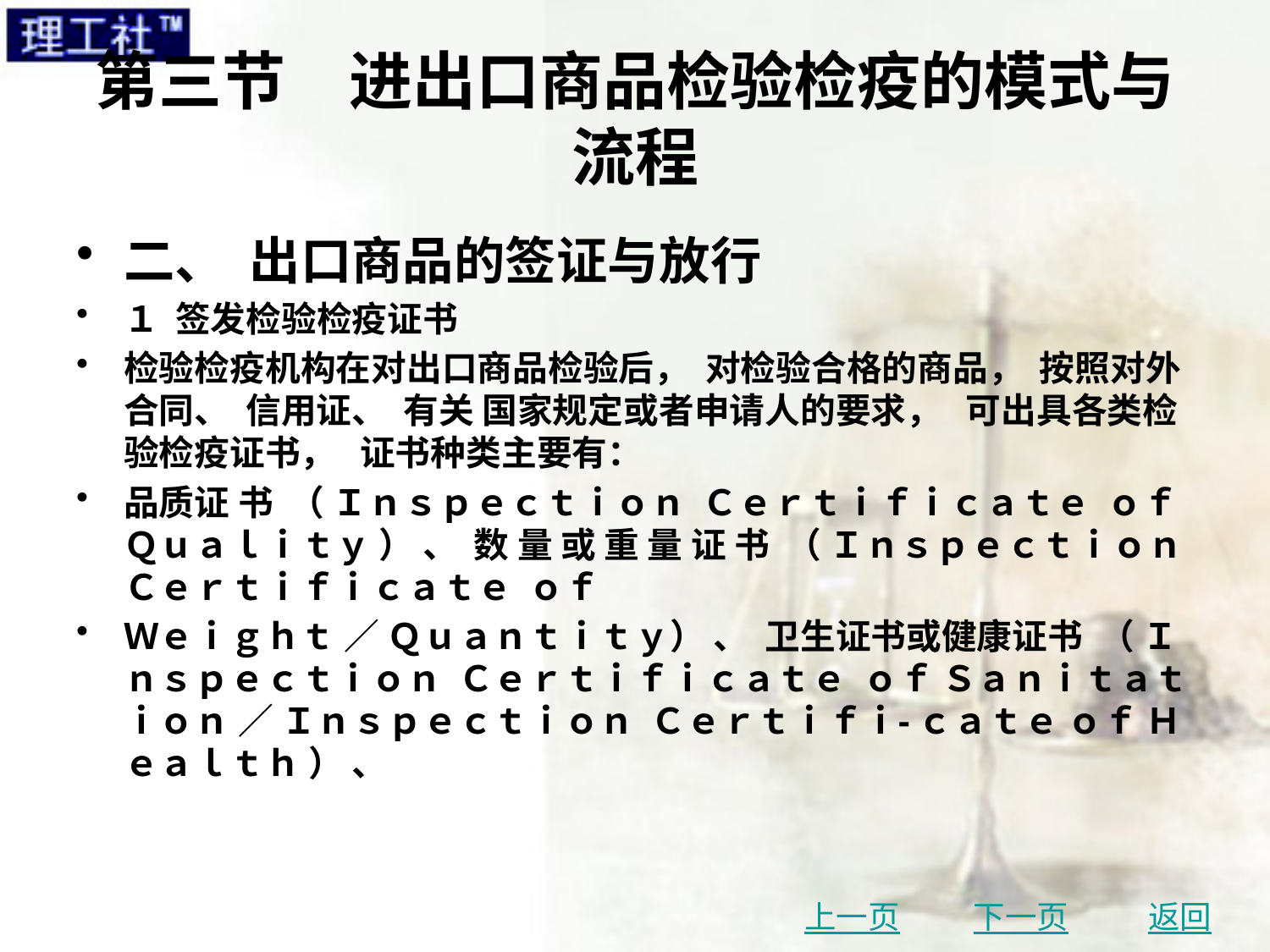

# 第三节　进出口商品检验检疫的模式与流程
二、  出口商品的签证与放行
１  签发检验检疫证书
检验检疫机构在对出口商品检验后，  对检验合格的商品，  按照对外合同、  信用证、  有关 国家规定或者申请人的要求，   可出具各类检验检疫证书，   证书种类主要有：
品质证 书  （ Ｉｎｓｐｅｃｔｉｏｎ  Ｃｅｒｔｉｆｉｃａｔｅ  ｏｆ  Ｑｕａｌｉｔｙ ） 、  数 量 或 重 量 证 书  （ Ｉｎｓｐｅｃｔｉｏｎ  Ｃｅｒｔｉｆｉｃａｔｅ  ｏｆ
Ｗｅｉｇｈｔ ／ Ｑｕａｎｔｉｔｙ） 、  卫生证书或健康证书  （ Ｉｎｓｐｅｃｔｉｏｎ  Ｃｅｒｔｉｆｉｃａｔｅ  ｏｆ Ｓａｎｉｔａｔｉｏｎ ／ Ｉｎｓｐｅｃｔｉｏｎ  Ｃｅｒｔｉｆｉ⁃ ｃａｔｅ ｏｆ Ｈｅａｌｔｈ ） 、
上一页
下一页
返回